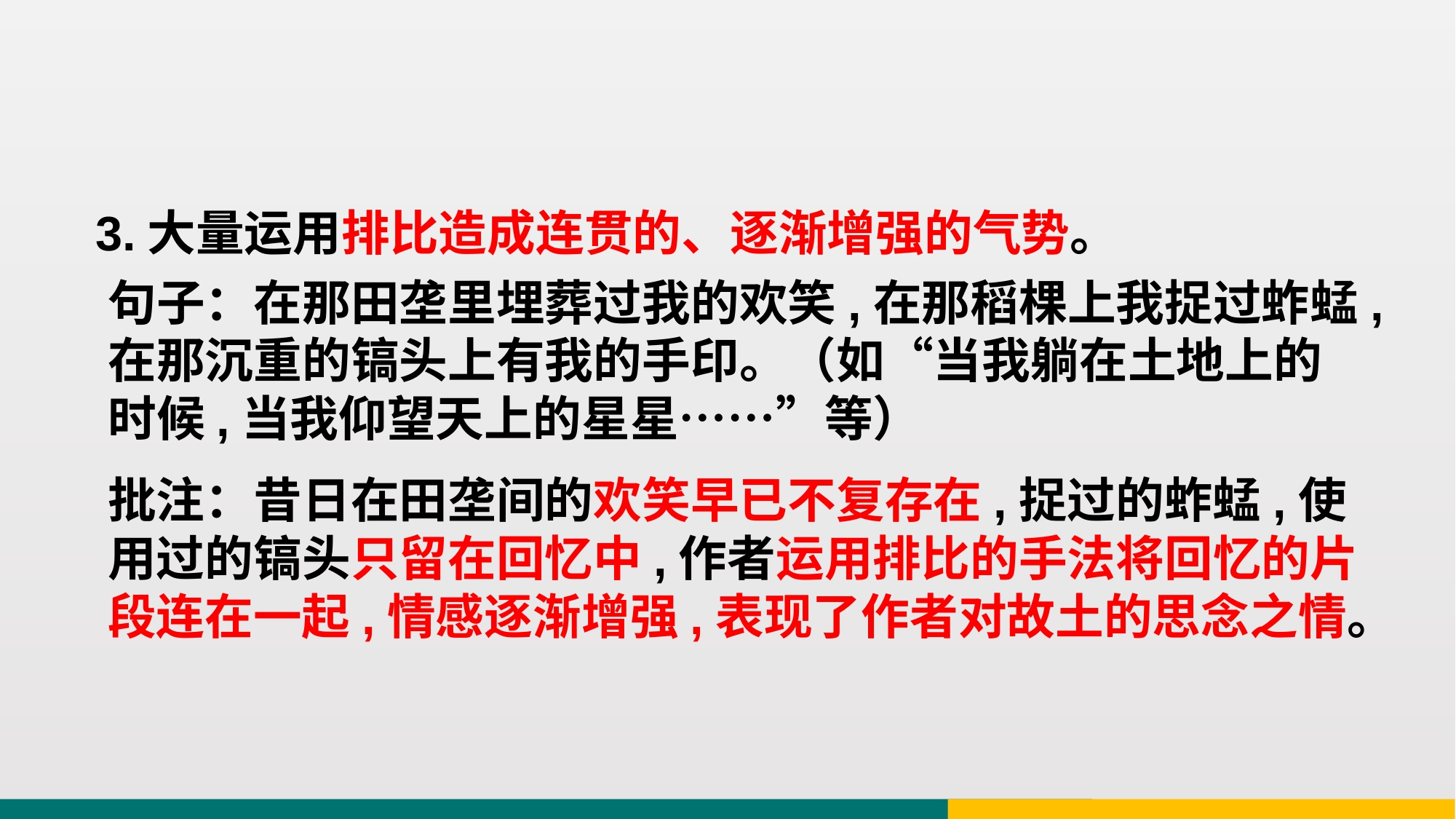

3.大量运用排比造成连贯的、逐渐增强的气势。
句子：在那田垄里埋葬过我的欢笑,在那稻棵上我捉过蚱蜢,在那沉重的镐头上有我的手印。（如“当我躺在土地上的时候,当我仰望天上的星星……”等）
批注：昔日在田垄间的欢笑早已不复存在,捉过的蚱蜢,使用过的镐头只留在回忆中,作者运用排比的手法将回忆的片段连在一起,情感逐渐增强,表现了作者对故土的思念之情。